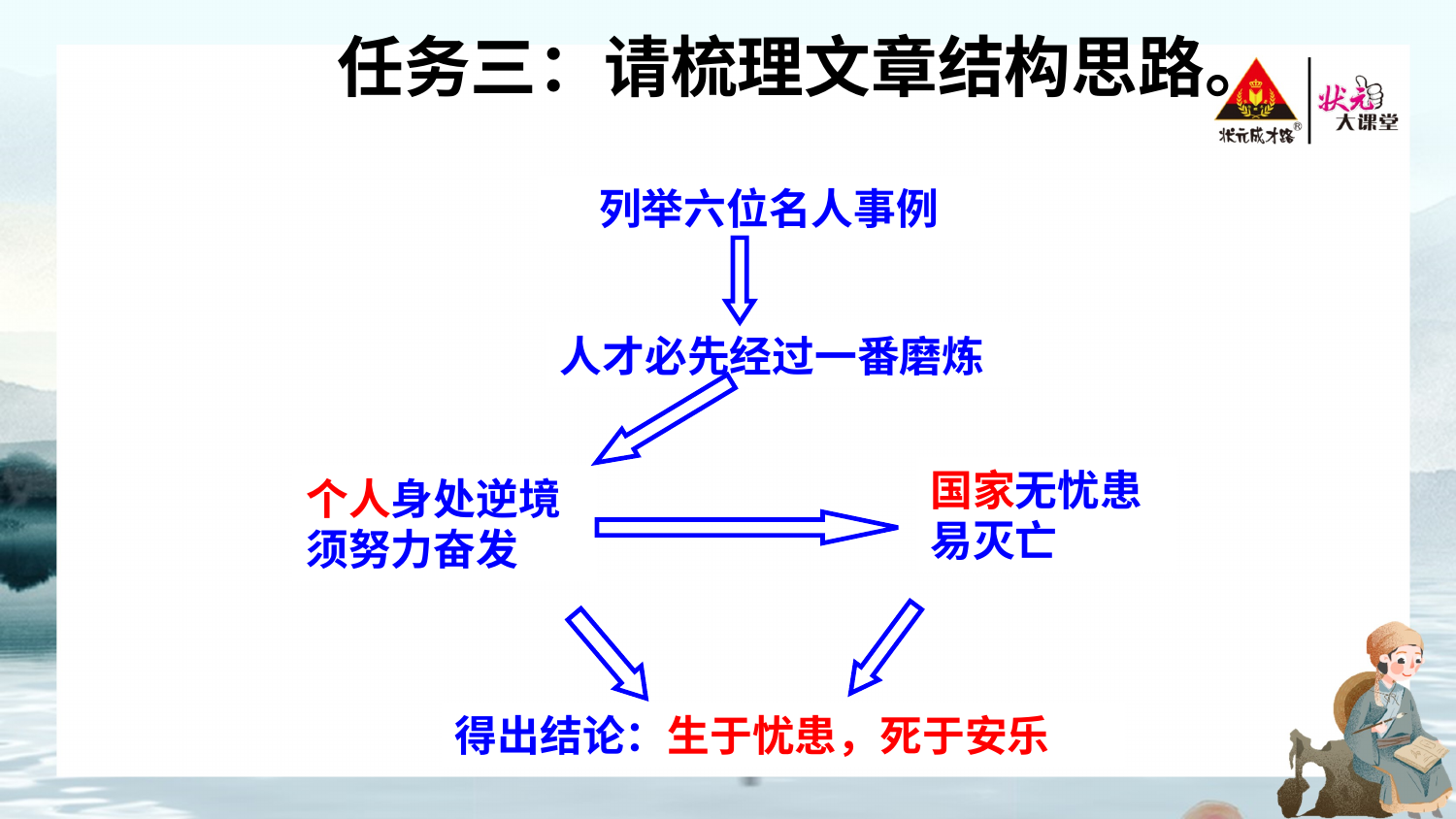

任务三：请梳理文章结构思路。

 列举六位名人事例

人才必先经过一番磨炼

国家无忧患易灭亡
个人身处逆境须努力奋发

得出结论：生于忧患，死于安乐